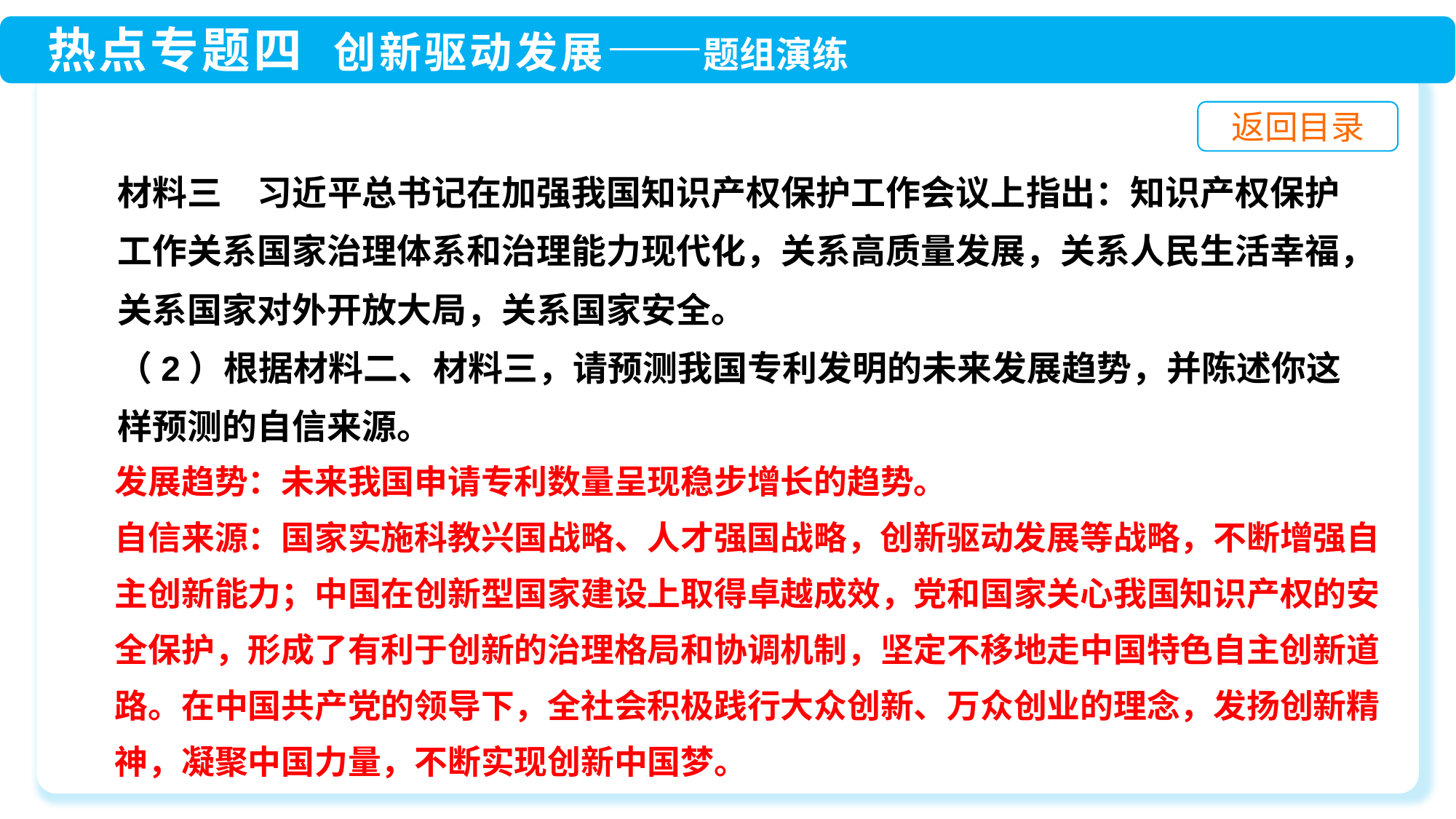

材料三　习近平总书记在加强我国知识产权保护工作会议上指出：知识产权保护工作关系国家治理体系和治理能力现代化，关系高质量发展，关系人民生活幸福，关系国家对外开放大局，关系国家安全。
（2）根据材料二、材料三，请预测我国专利发明的未来发展趋势，并陈述你这样预测的自信来源。
发展趋势：未来我国申请专利数量呈现稳步增长的趋势。
自信来源：国家实施科教兴国战略、人才强国战略，创新驱动发展等战略，不断增强自主创新能力；中国在创新型国家建设上取得卓越成效，党和国家关心我国知识产权的安全保护，形成了有利于创新的治理格局和协调机制，坚定不移地走中国特色自主创新道路。在中国共产党的领导下，全社会积极践行大众创新、万众创业的理念，发扬创新精神，凝聚中国力量，不断实现创新中国梦。